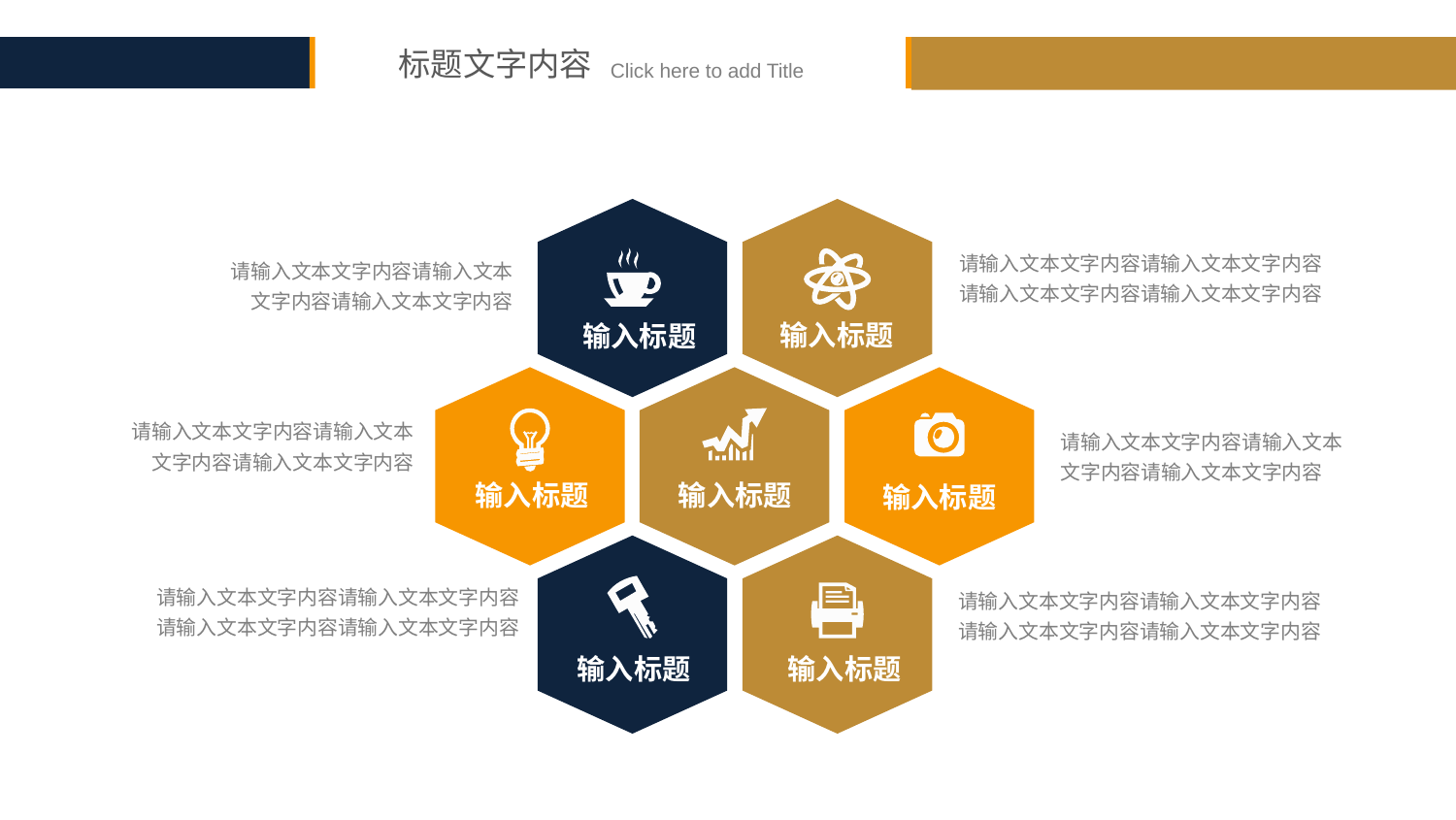

请输入文本文字内容请输入文本文字内容请输入文本文字内容请输入文本文字内容

请输入文本文字内容请输入文本文字内容请输入文本文字内容

输入标题
输入标题

请输入文本文字内容请输入文本文字内容请输入文本文字内容

请输入文本文字内容请输入文本文字内容请输入文本文字内容
输入标题
输入标题
输入标题

请输入文本文字内容请输入文本文字内容请输入文本文字内容请输入文本文字内容

请输入文本文字内容请输入文本文字内容请输入文本文字内容请输入文本文字内容

输入标题
输入标题